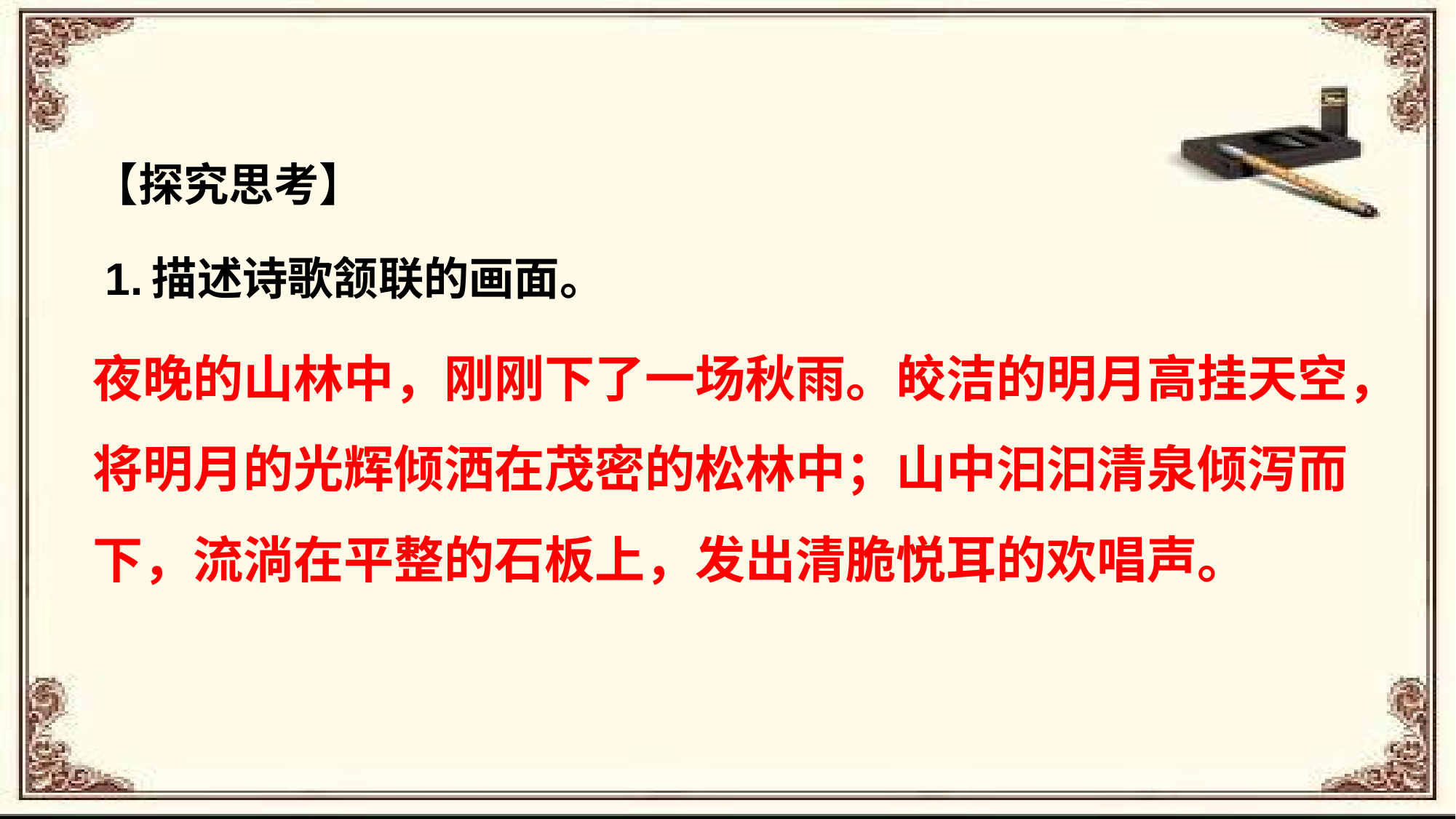

【探究思考】
 1.描述诗歌颔联的画面。
夜晚的山林中，刚刚下了一场秋雨。皎洁的明月高挂天空，将明月的光辉倾洒在茂密的松林中；山中汩汩清泉倾泻而下，流淌在平整的石板上，发出清脆悦耳的欢唱声。